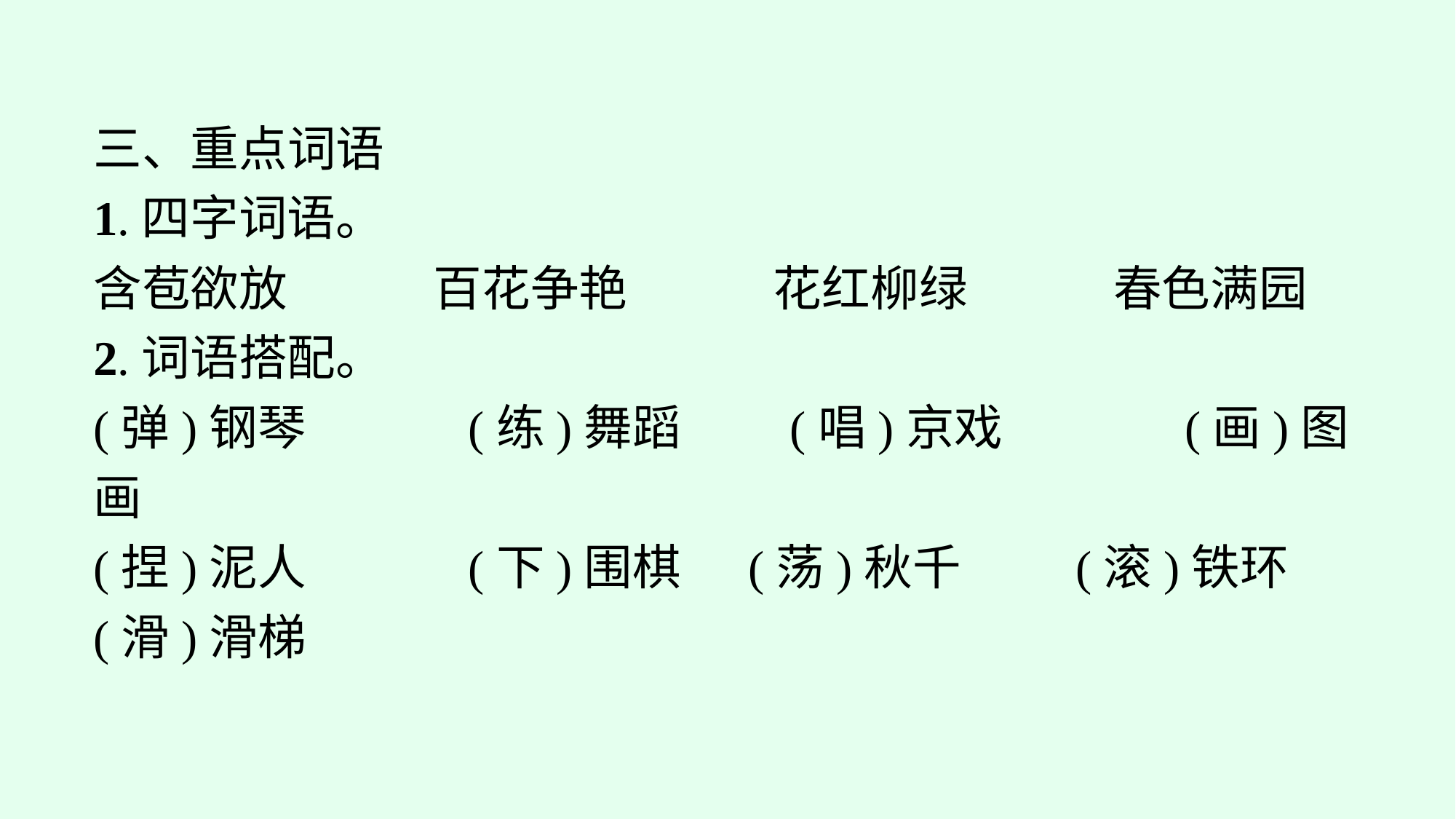

三、重点词语
1.四字词语。
含苞欲放　　　百花争艳　　　花红柳绿　　　春色满园
2.词语搭配。
(弹)钢琴　　	(练)舞蹈　　(唱)京戏　　	(画)图画
(捏)泥人		(下)围棋	(荡)秋千		(滚)铁环
(滑)滑梯